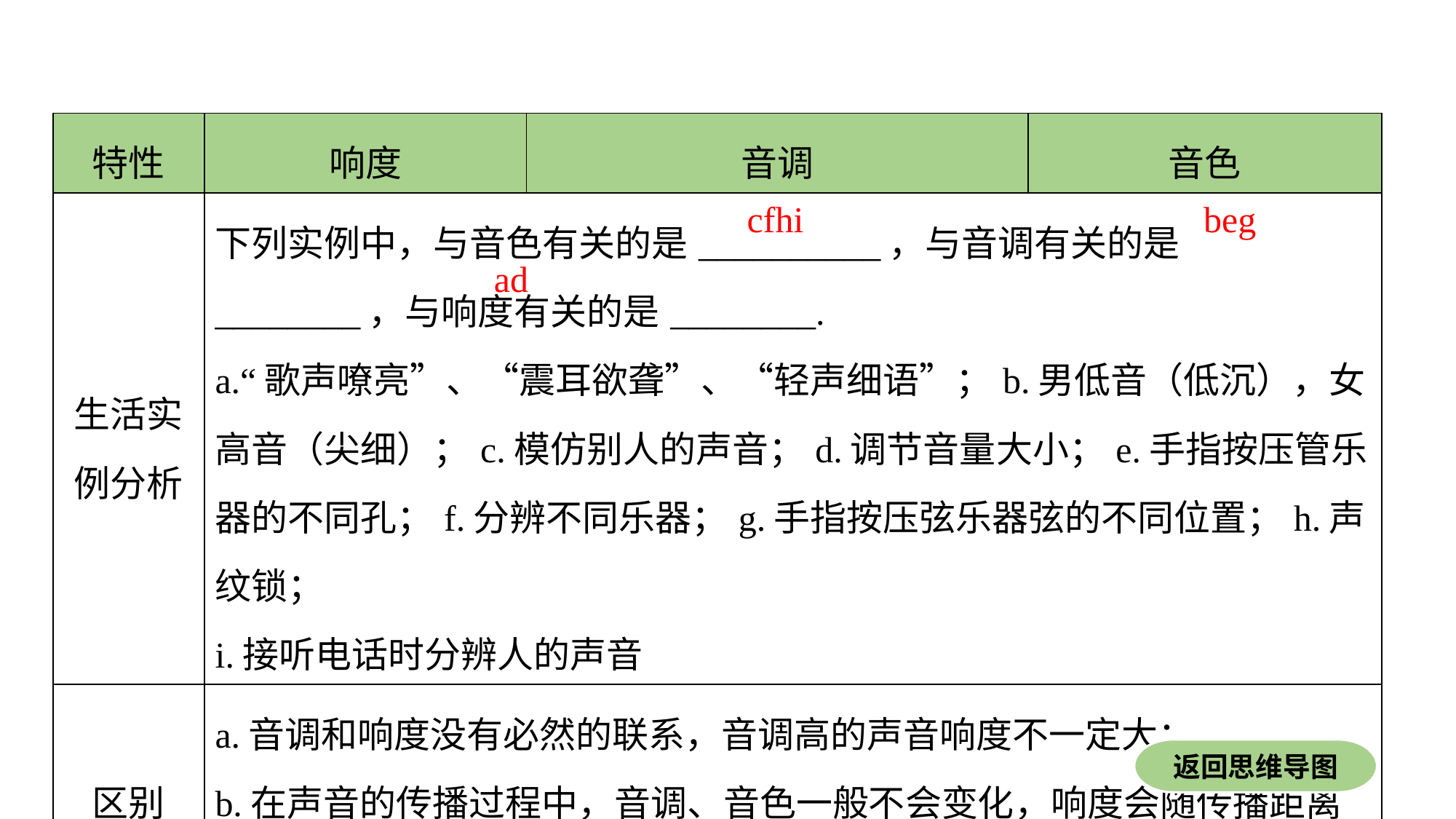

| 特性 | 响度 | 音调 | 音色 |
| --- | --- | --- | --- |
| 生活实例分析 | 下列实例中，与音色有关的是\_\_\_\_\_\_\_\_\_\_，与音调有关的是\_\_\_\_\_\_\_\_，与响度有关的是\_\_\_\_\_\_\_\_. a.“歌声嘹亮”、“震耳欲聋”、“轻声细语”；b.男低音（低沉），女高音（尖细）；c.模仿别人的声音；d.调节音量大小；e.手指按压管乐器的不同孔；f.分辨不同乐器；g.手指按压弦乐器弦的不同位置；h.声纹锁； i.接听电话时分辨人的声音 |  |  |
| 区别 | a.音调和响度没有必然的联系，音调高的声音响度不一定大； b.在声音的传播过程中，音调、音色一般不会变化，响度会随传播距离的改变而改变 |  |  |
cfhi
beg
ad
返回思维导图